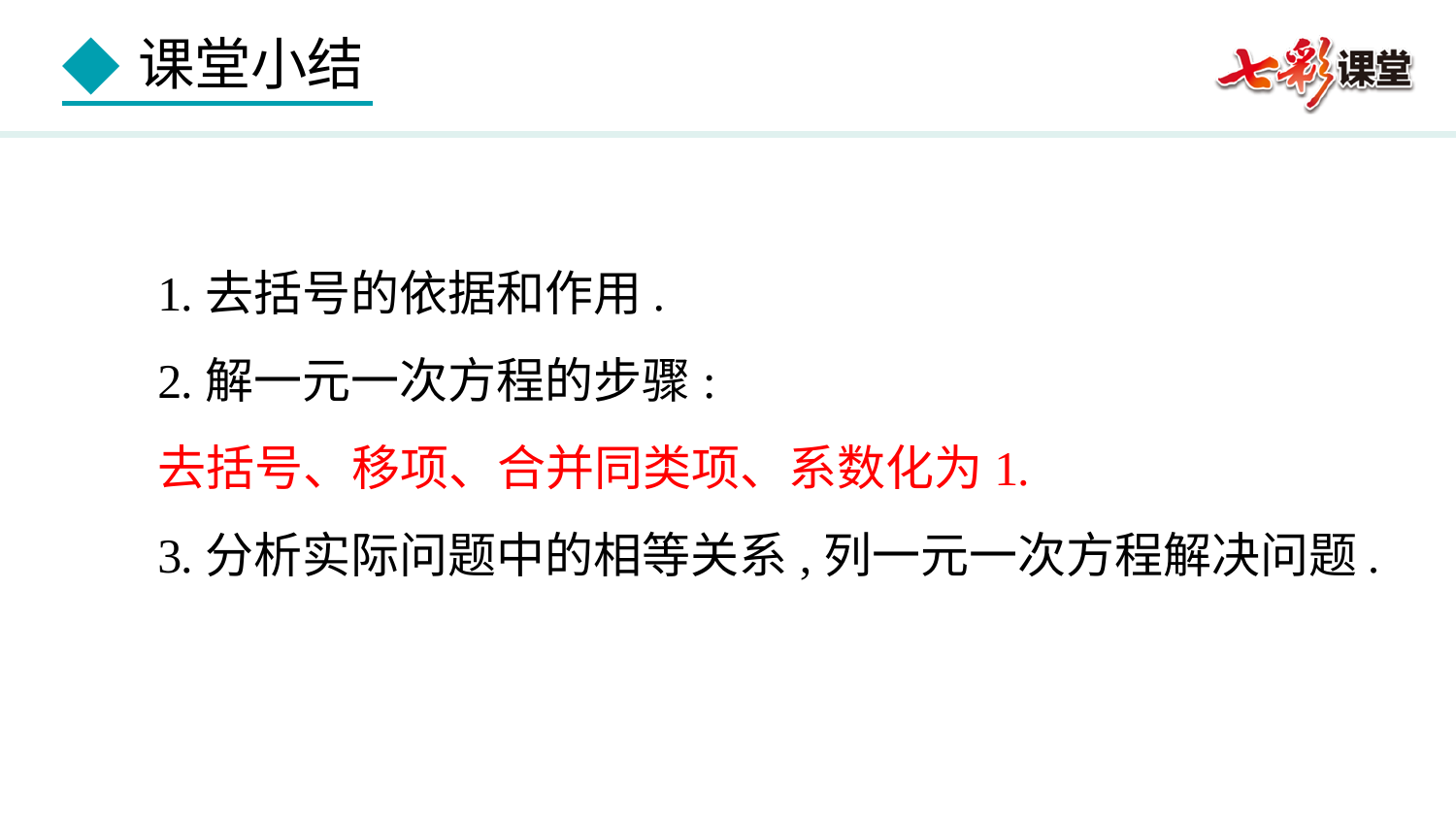

1.去括号的依据和作用.
2.解一元一次方程的步骤:
去括号、移项、合并同类项、系数化为1.
3.分析实际问题中的相等关系,列一元一次方程解决问题.